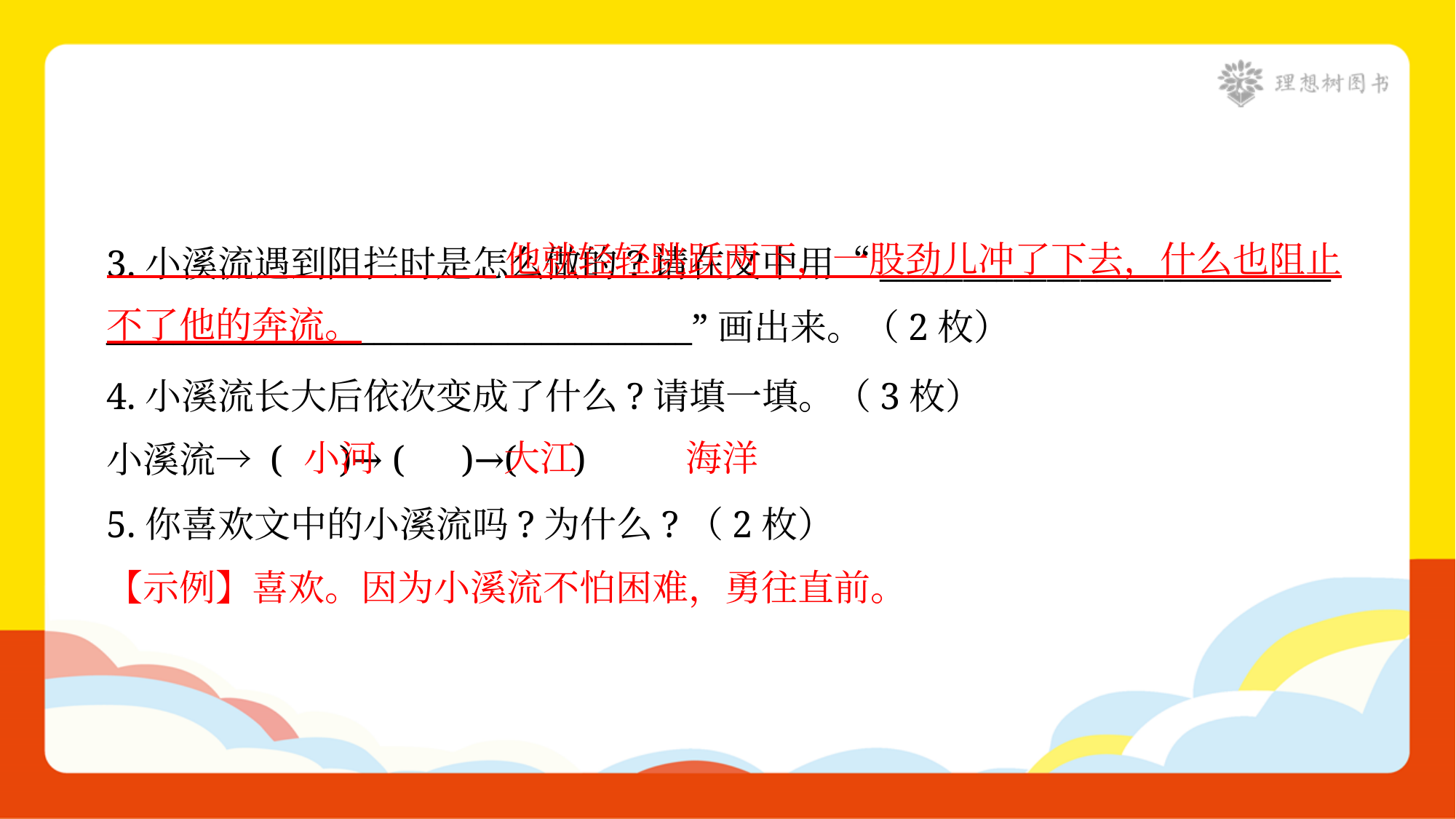

他就轻轻跳跃两下，一股劲儿冲了下去，什么也阻止不了他的奔流。
3.小溪流遇到阻拦时是怎么做的?请在文中用“___________________________
___________________________________”画出来。（2枚）
4.小溪流长大后依次变成了什么?请填一填。（3枚）
小溪流→ (      )→ (      )→(      )
小河
大江
海洋
5.你喜欢文中的小溪流吗?为什么?（2枚）
【示例】喜欢。因为小溪流不怕困难，勇往直前。